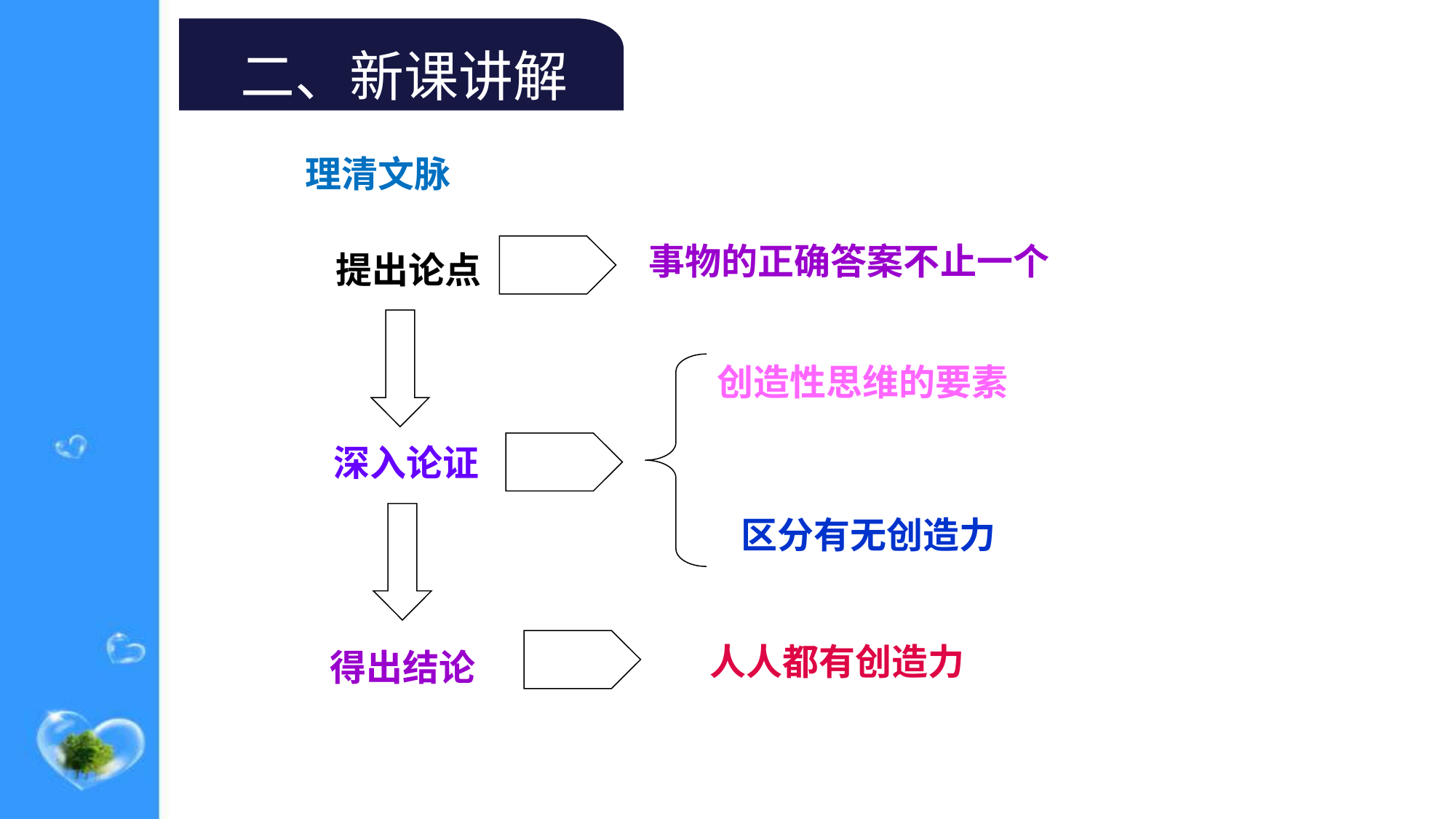

二、新课讲解

理清文脉
事物的正确答案不止一个

提出论点

创造性思维的要素

深入论证

区分有无创造力

人人都有创造力
得出结论